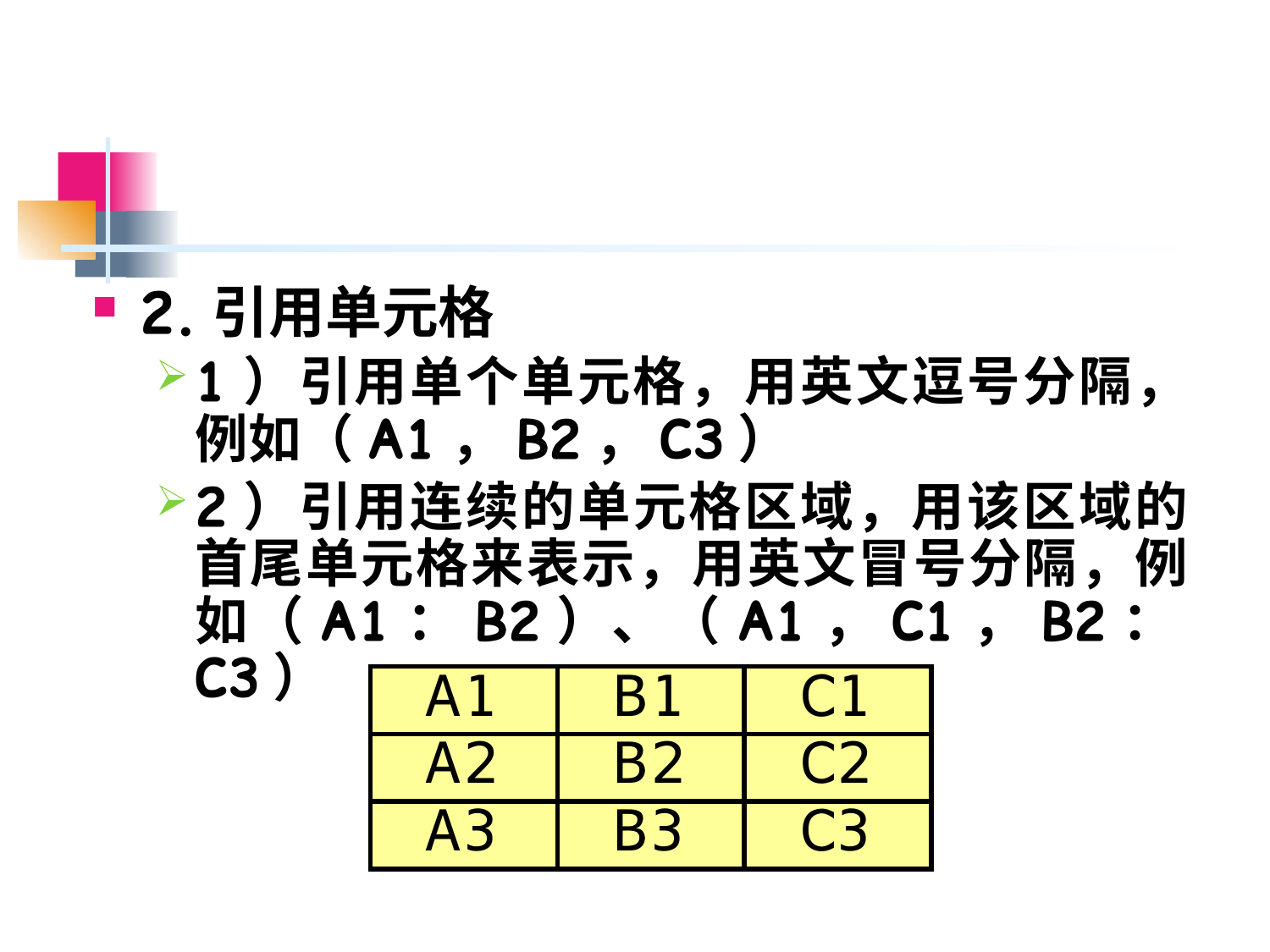

#
2.引用单元格
1）引用单个单元格，用英文逗号分隔，例如（A1，B2，C3）
2）引用连续的单元格区域，用该区域的首尾单元格来表示，用英文冒号分隔，例如（A1：B2）、（A1，C1，B2：C3）
| A1 | B1 | C1 |
| --- | --- | --- |
| A2 | B2 | C2 |
| A3 | B3 | C3 |